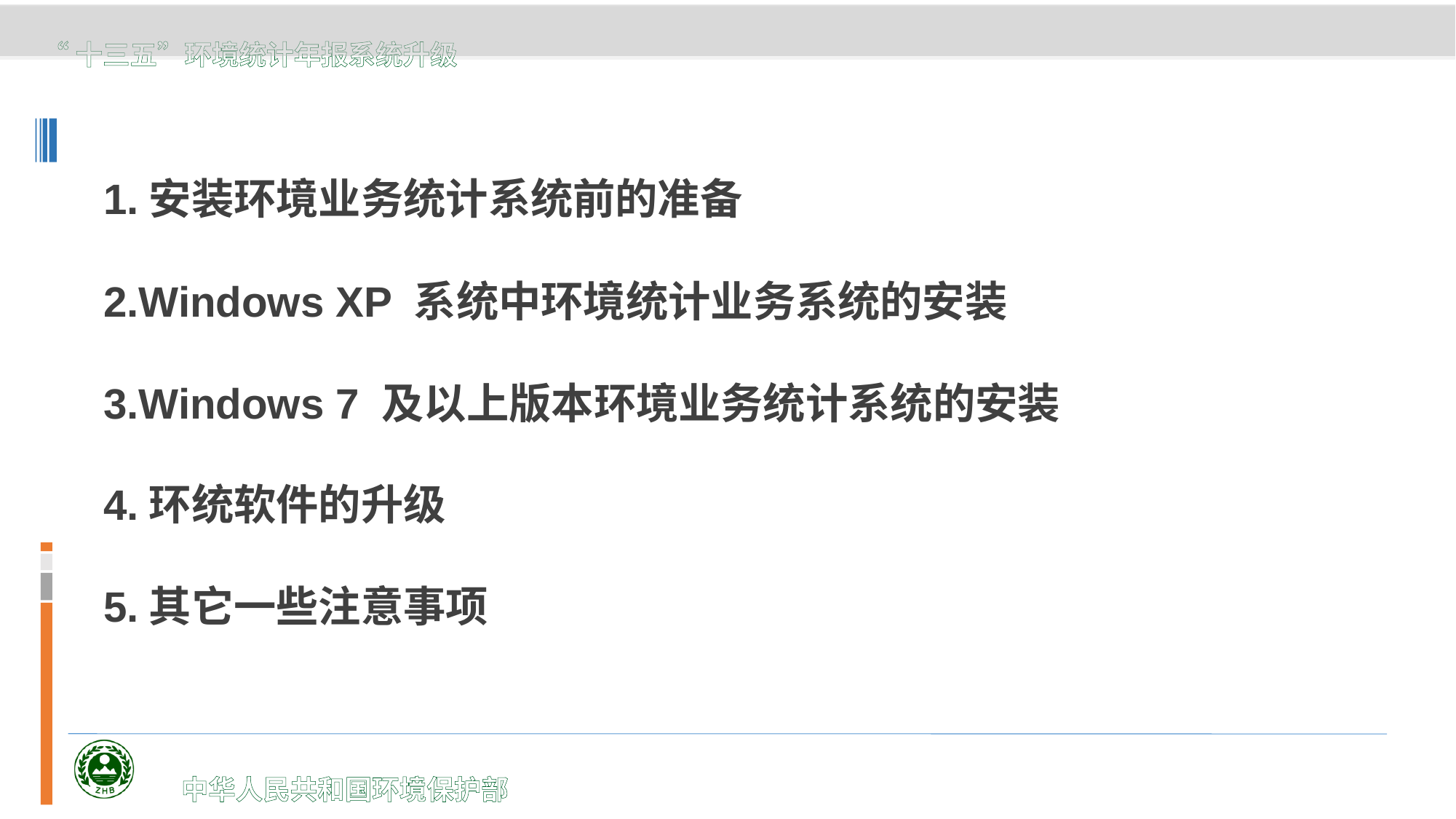

1.安装环境业务统计系统前的准备

2.Windows XP 系统中环境统计业务系统的安装

3.Windows 7 及以上版本环境业务统计系统的安装

4.环统软件的升级

5.其它一些注意事项